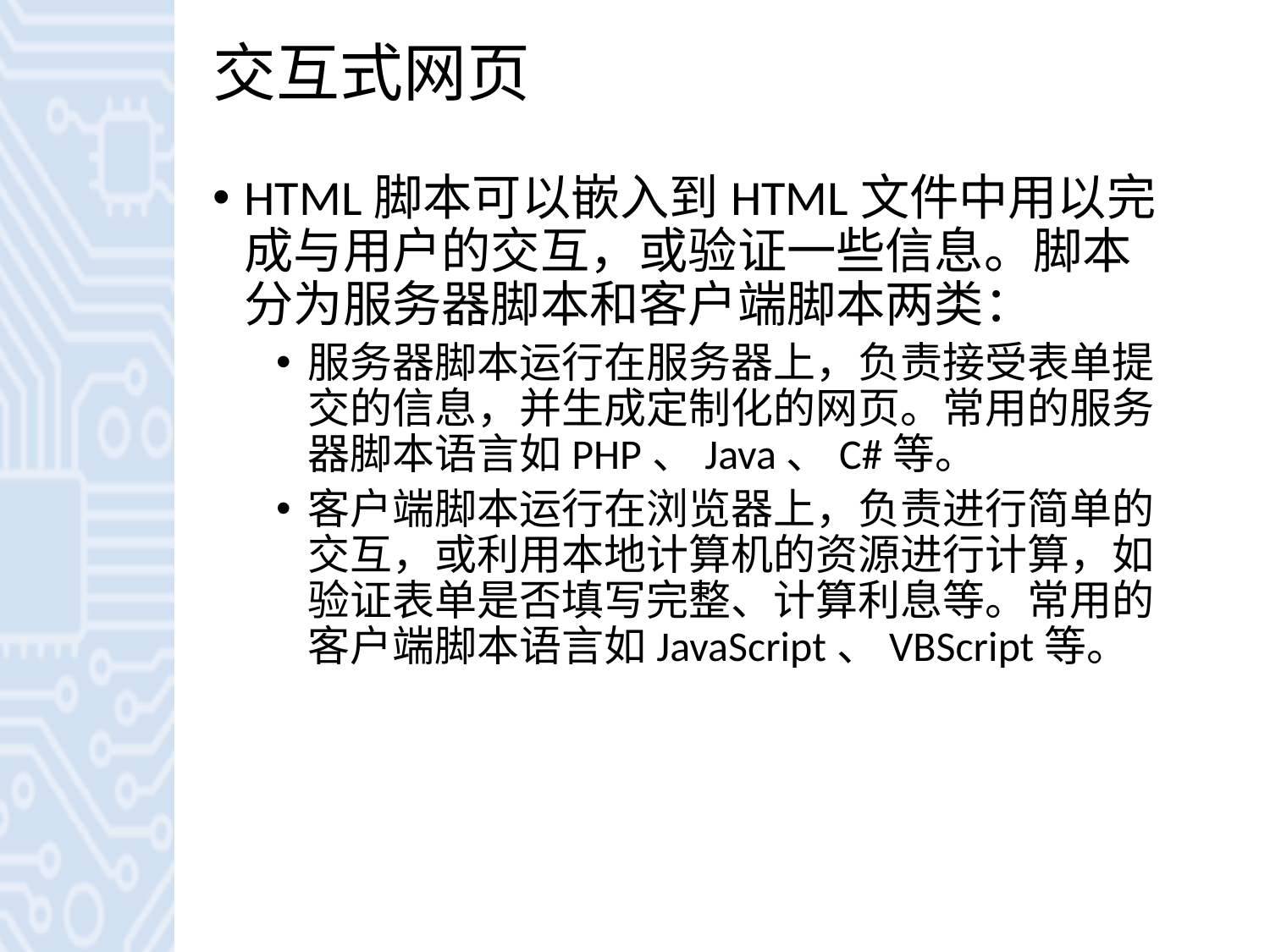

# 交互式网页
HTML脚本可以嵌入到HTML文件中用以完成与用户的交互，或验证一些信息。脚本分为服务器脚本和客户端脚本两类：
服务器脚本运行在服务器上，负责接受表单提交的信息，并生成定制化的网页。常用的服务器脚本语言如PHP、Java、C#等。
客户端脚本运行在浏览器上，负责进行简单的交互，或利用本地计算机的资源进行计算，如验证表单是否填写完整、计算利息等。常用的客户端脚本语言如JavaScript、VBScript等。